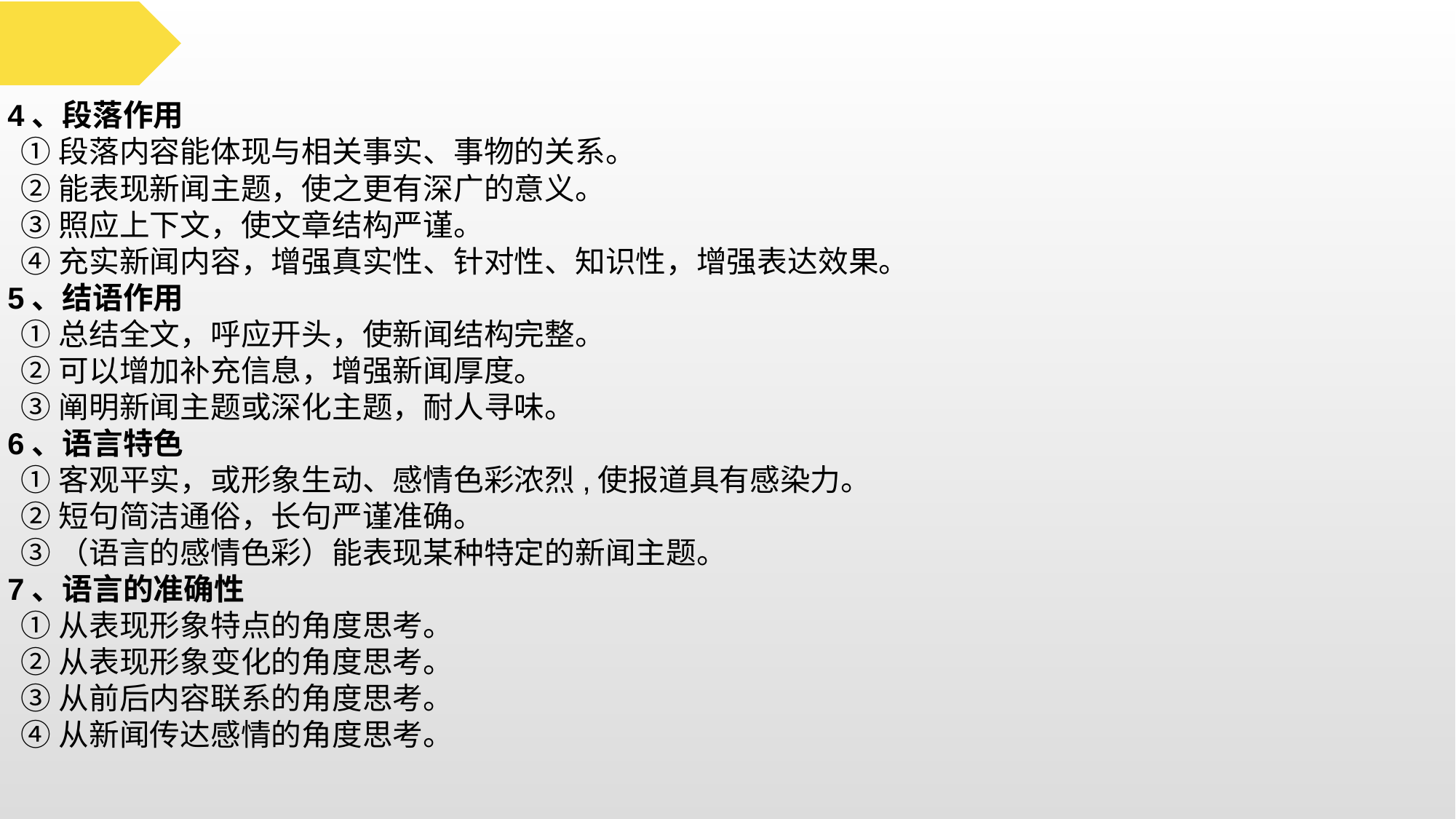

4、段落作用
  ①段落内容能体现与相关事实、事物的关系。
  ②能表现新闻主题，使之更有深广的意义。
  ③照应上下文，使文章结构严谨。
  ④充实新闻内容，增强真实性、针对性、知识性，增强表达效果。
5、结语作用
  ①总结全文，呼应开头，使新闻结构完整。
  ②可以增加补充信息，增强新闻厚度。
  ③阐明新闻主题或深化主题，耐人寻味。
6、语言特色
  ①客观平实，或形象生动、感情色彩浓烈,使报道具有感染力。
  ②短句简洁通俗，长句严谨准确。
  ③（语言的感情色彩）能表现某种特定的新闻主题。
7、语言的准确性
  ①从表现形象特点的角度思考。
  ②从表现形象变化的角度思考。
  ③从前后内容联系的角度思考。
  ④从新闻传达感情的角度思考。